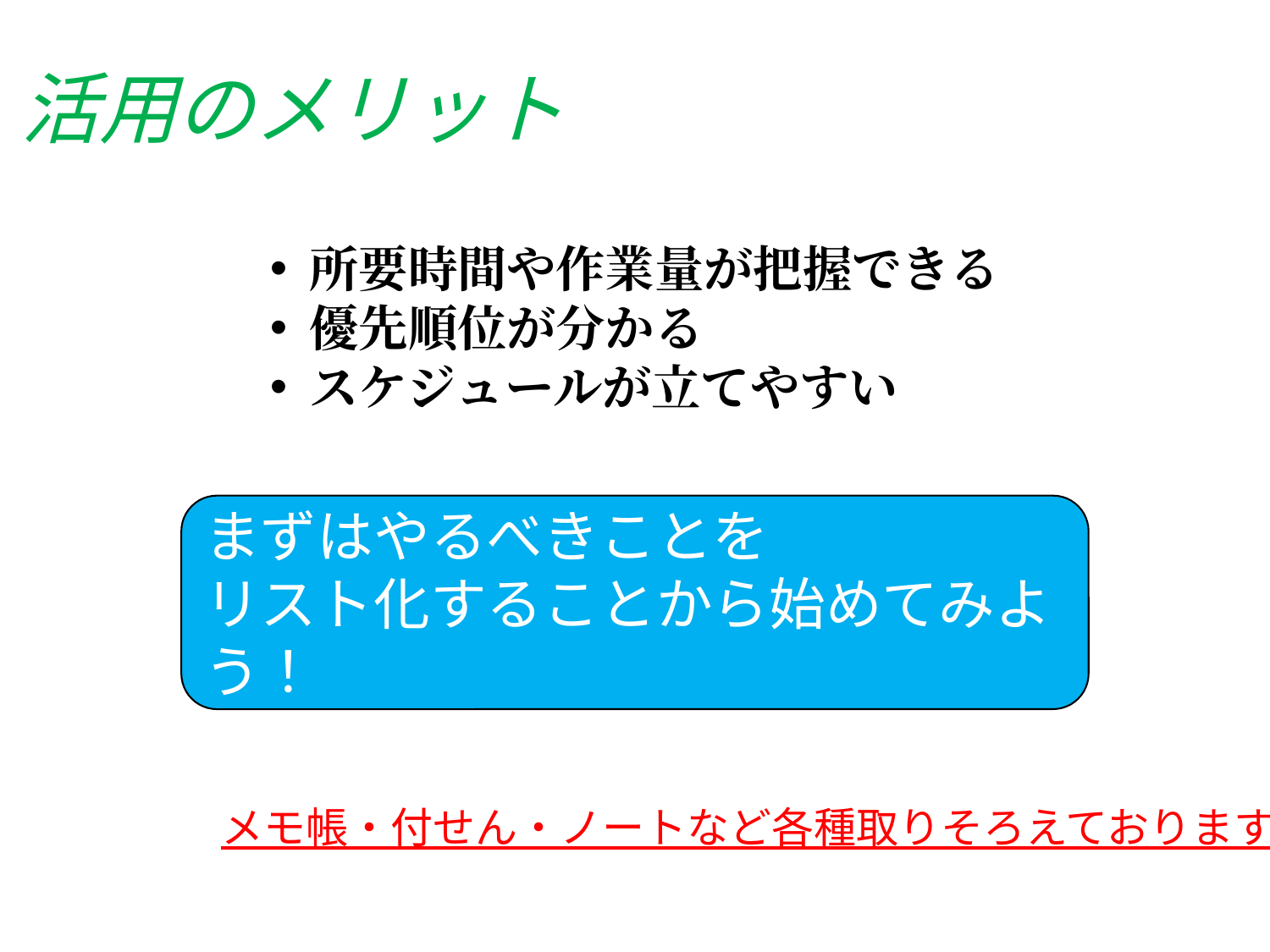

活用のメリット
所要時間や作業量が把握できる
優先順位が分かる
スケジュールが立てやすい
まずはやるべきことを
リスト化することから始めてみよう！
メモ帳・付せん・ノートなど各種取りそろえております